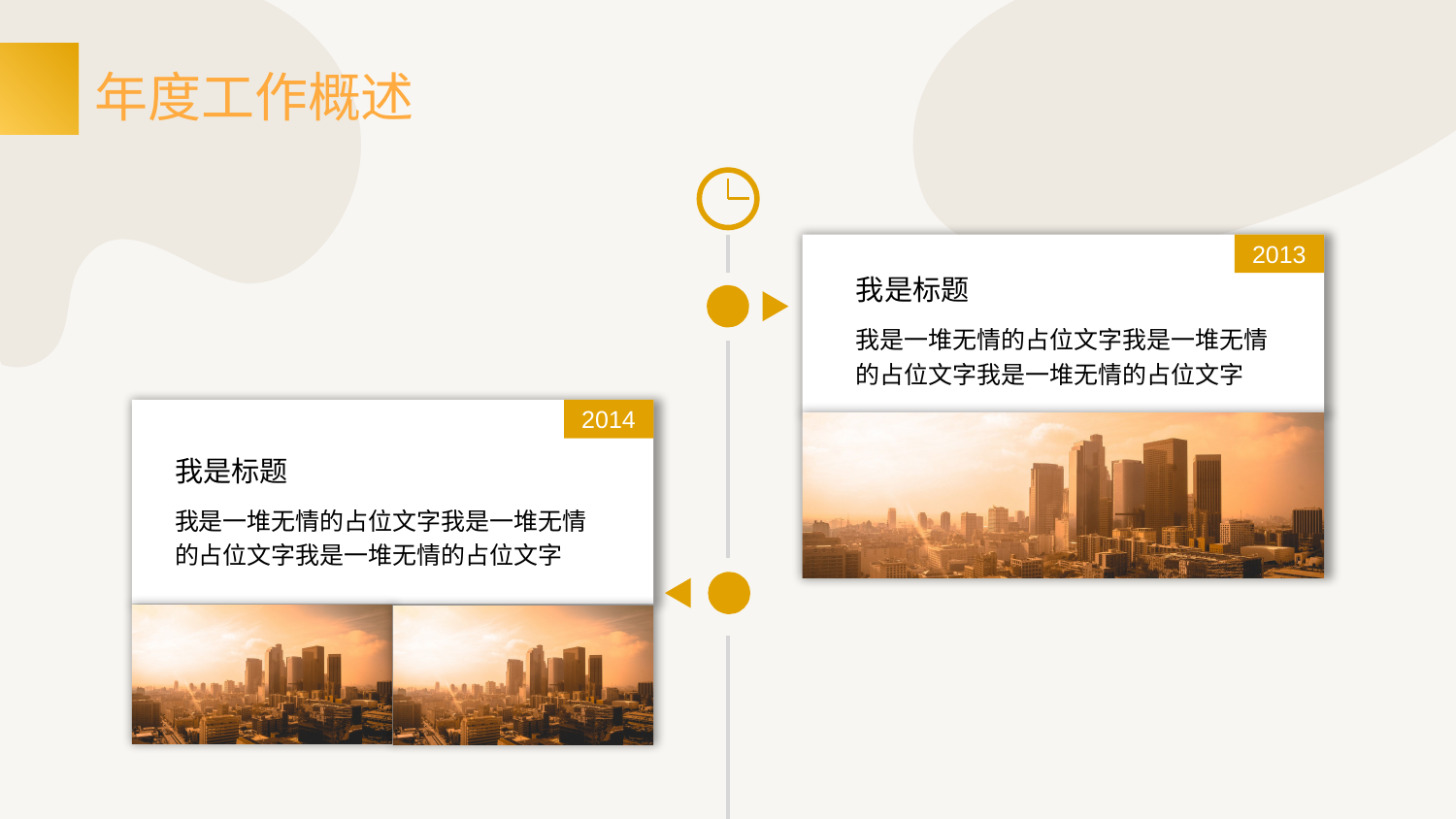

# 年度工作概述

2013
我是标题

我是一堆无情的占位文字我是一堆无情的占位文字我是一堆无情的占位文字

2014

我是标题
我是一堆无情的占位文字我是一堆无情的占位文字我是一堆无情的占位文字